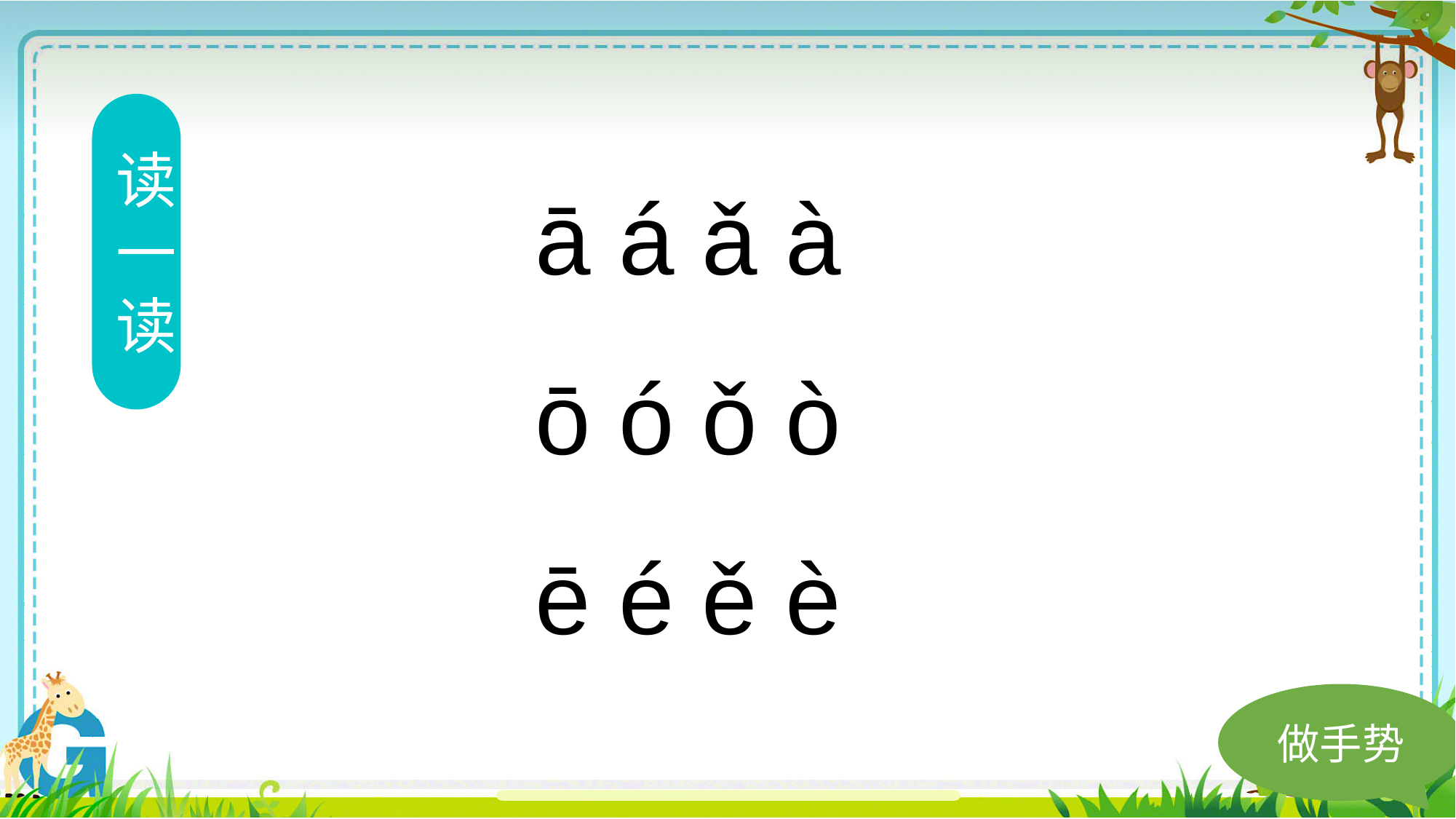

读一
读
ā á ǎ à
ō ó ǒ ò
ē é ě è
做手势